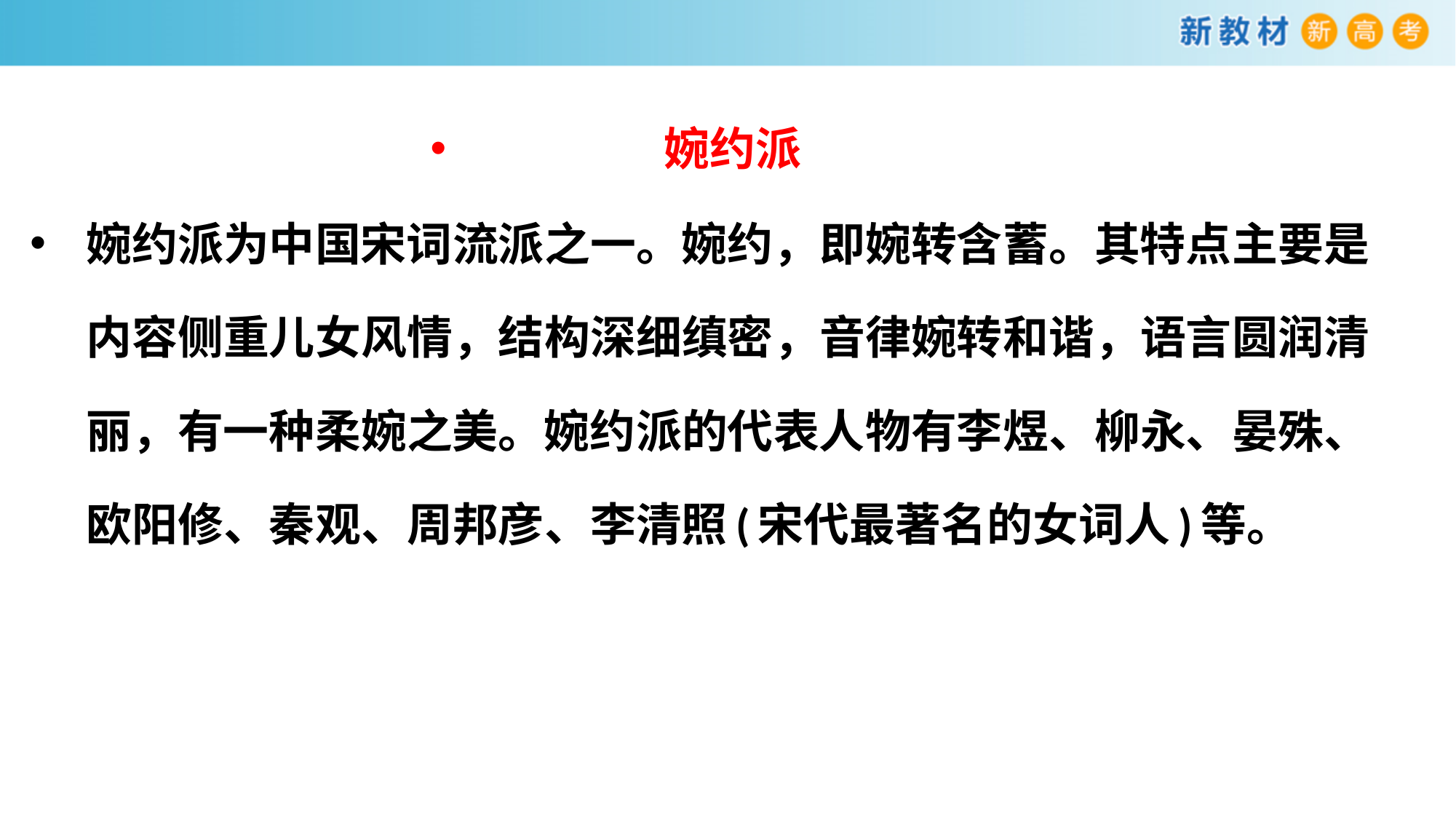

婉约派
婉约派为中国宋词流派之一。婉约，即婉转含蓄。其特点主要是内容侧重儿女风情，结构深细缜密，音律婉转和谐，语言圆润清丽，有一种柔婉之美。婉约派的代表人物有李煜、柳永、晏殊、欧阳修、秦观、周邦彦、李清照(宋代最著名的女词人)等。